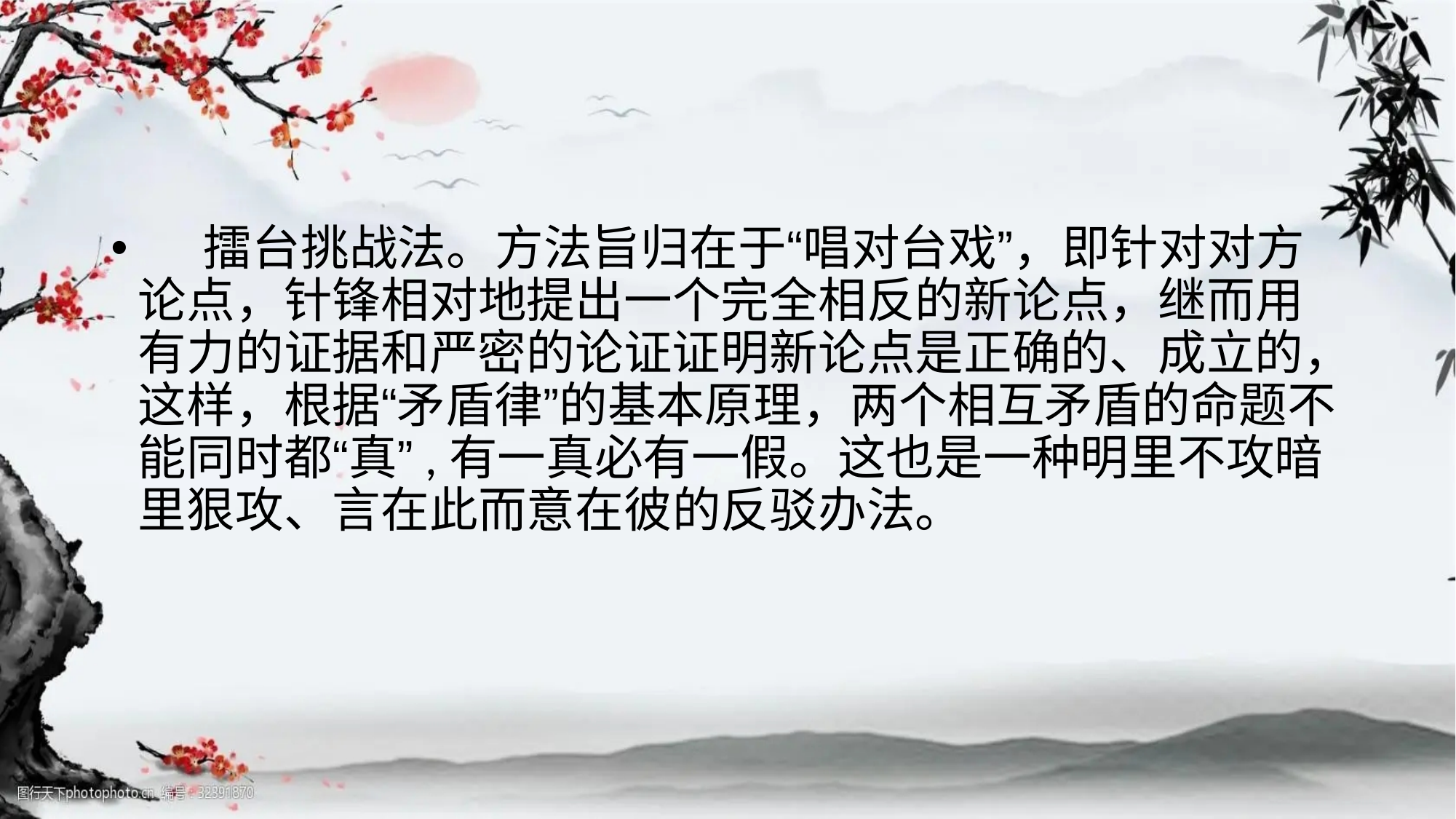

#
    擂台挑战法。方法旨归在于“唱对台戏”，即针对对方论点，针锋相对地提出一个完全相反的新论点，继而用有力的证据和严密的论证证明新论点是正确的、成立的，这样，根据“矛盾律”的基本原理，两个相互矛盾的命题不能同时都“真”,有一真必有一假。这也是一种明里不攻暗里狠攻、言在此而意在彼的反驳办法。